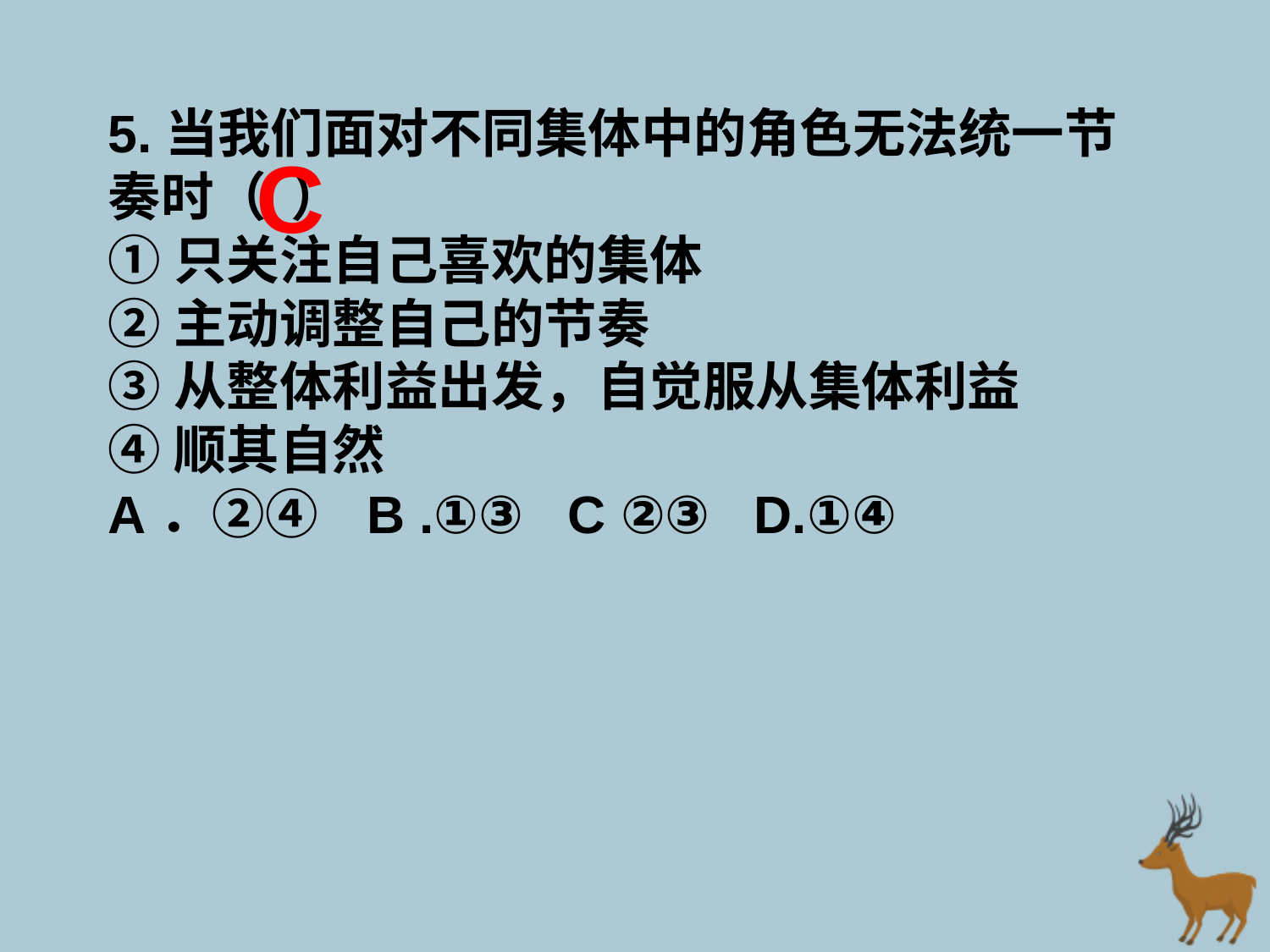

5.当我们面对不同集体中的角色无法统一节奏时（  ）
①只关注自己喜欢的集体
②主动调整自己的节奏
③从整体利益出发，自觉服从集体利益
④顺其自然
A．②④   B .①③   C ②③   D.①④
C